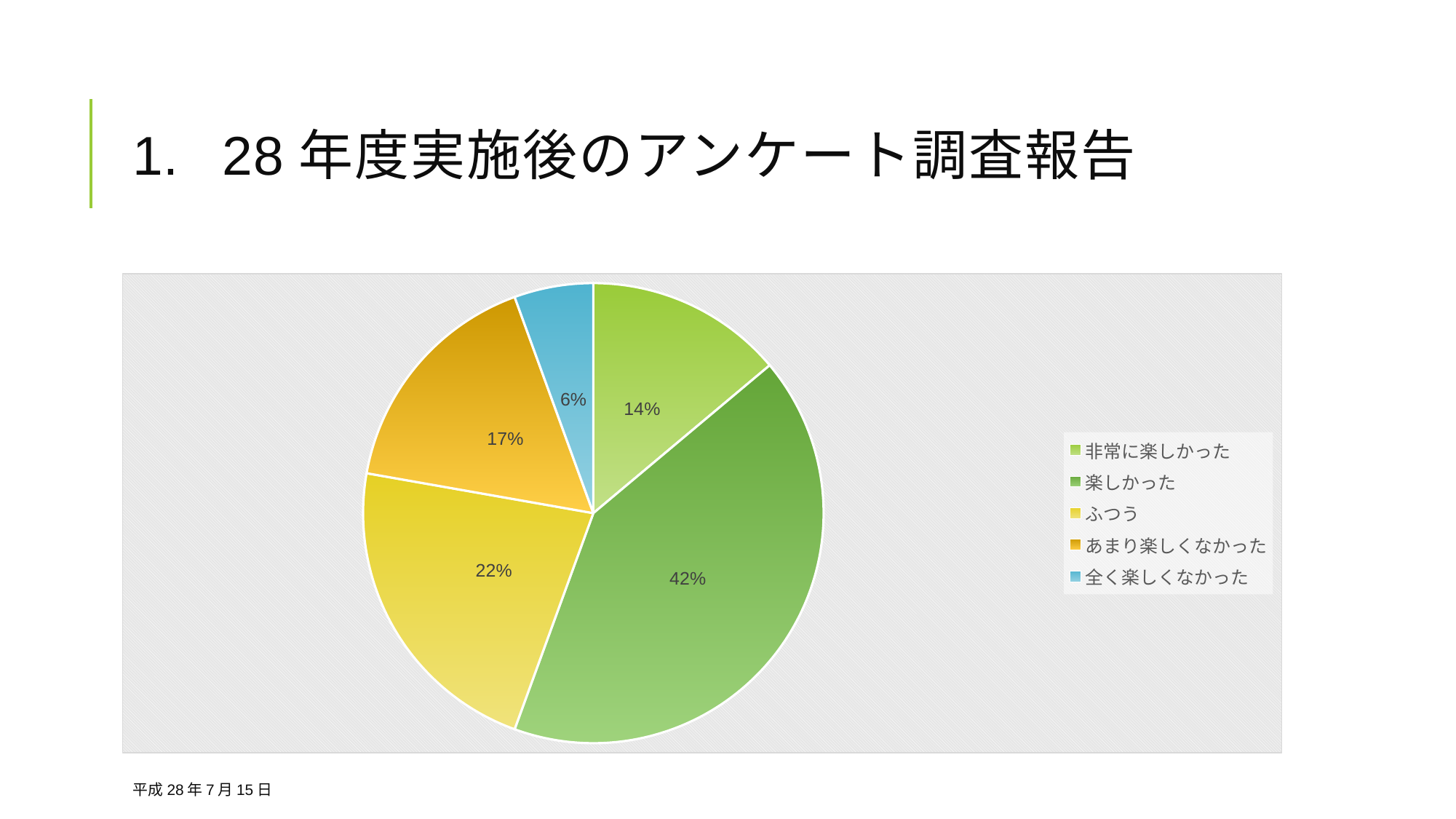

# 28年度実施後のアンケート調査報告

### Chart

| Category | 回答 |
|---|---|
| 非常に楽しかった | 5.0 |
| 楽しかった | 15.0 |
| ふつう | 8.0 |
| あまり楽しくなかった | 6.0 |
| 全く楽しくなかった | 2.0 |
平成28年7月15日